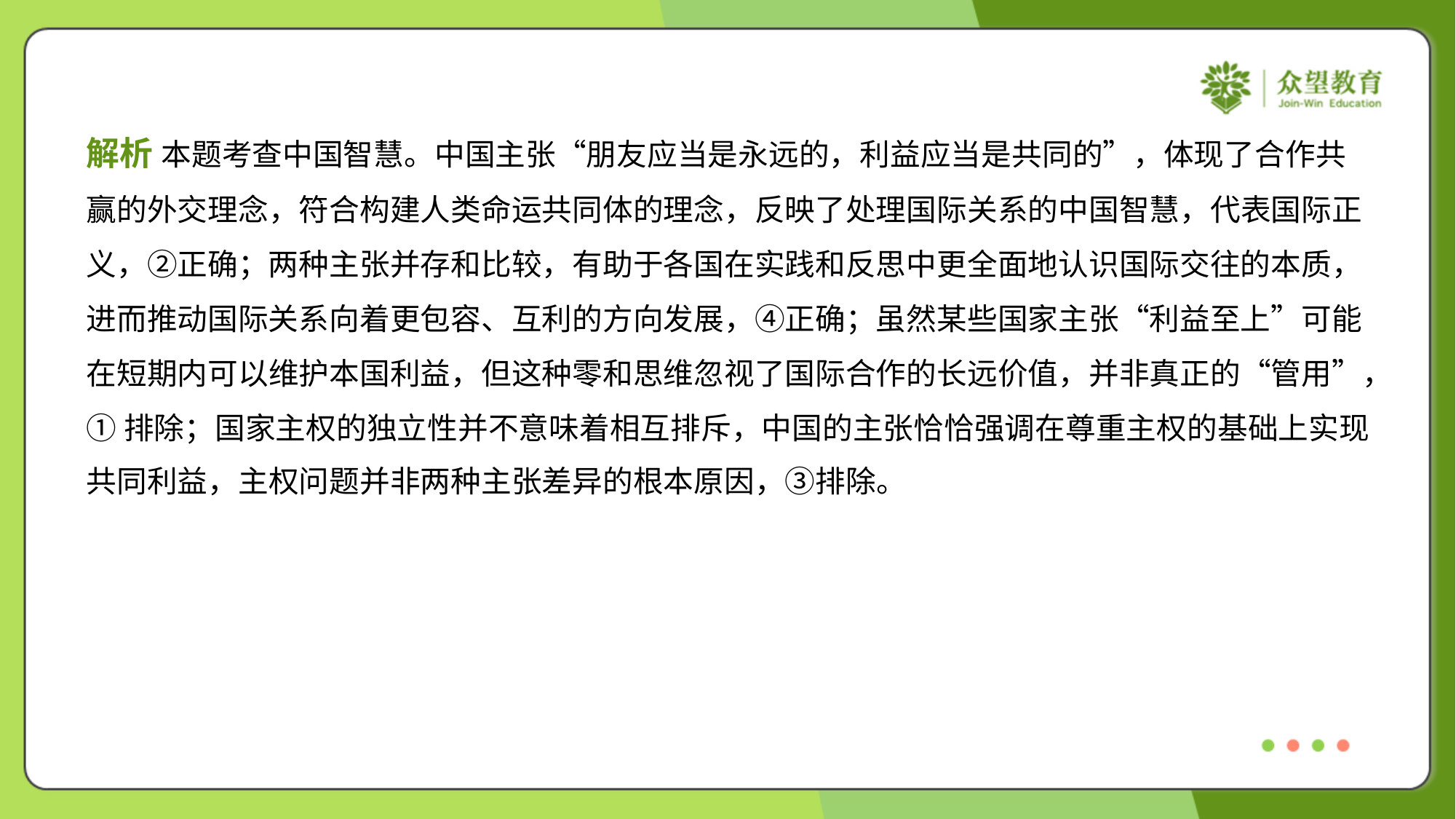

解析 本题考查中国智慧。中国主张“朋友应当是永远的，利益应当是共同的”，体现了合作共
赢的外交理念，符合构建人类命运共同体的理念，反映了处理国际关系的中国智慧，代表国际正
义，②正确；两种主张并存和比较，有助于各国在实践和反思中更全面地认识国际交往的本质，
进而推动国际关系向着更包容、互利的方向发展，④正确；虽然某些国家主张“利益至上”可能
在短期内可以维护本国利益，但这种零和思维忽视了国际合作的长远价值，并非真正的“管用”，
①排除；国家主权的独立性并不意味着相互排斥，中国的主张恰恰强调在尊重主权的基础上实现
共同利益，主权问题并非两种主张差异的根本原因，③排除。